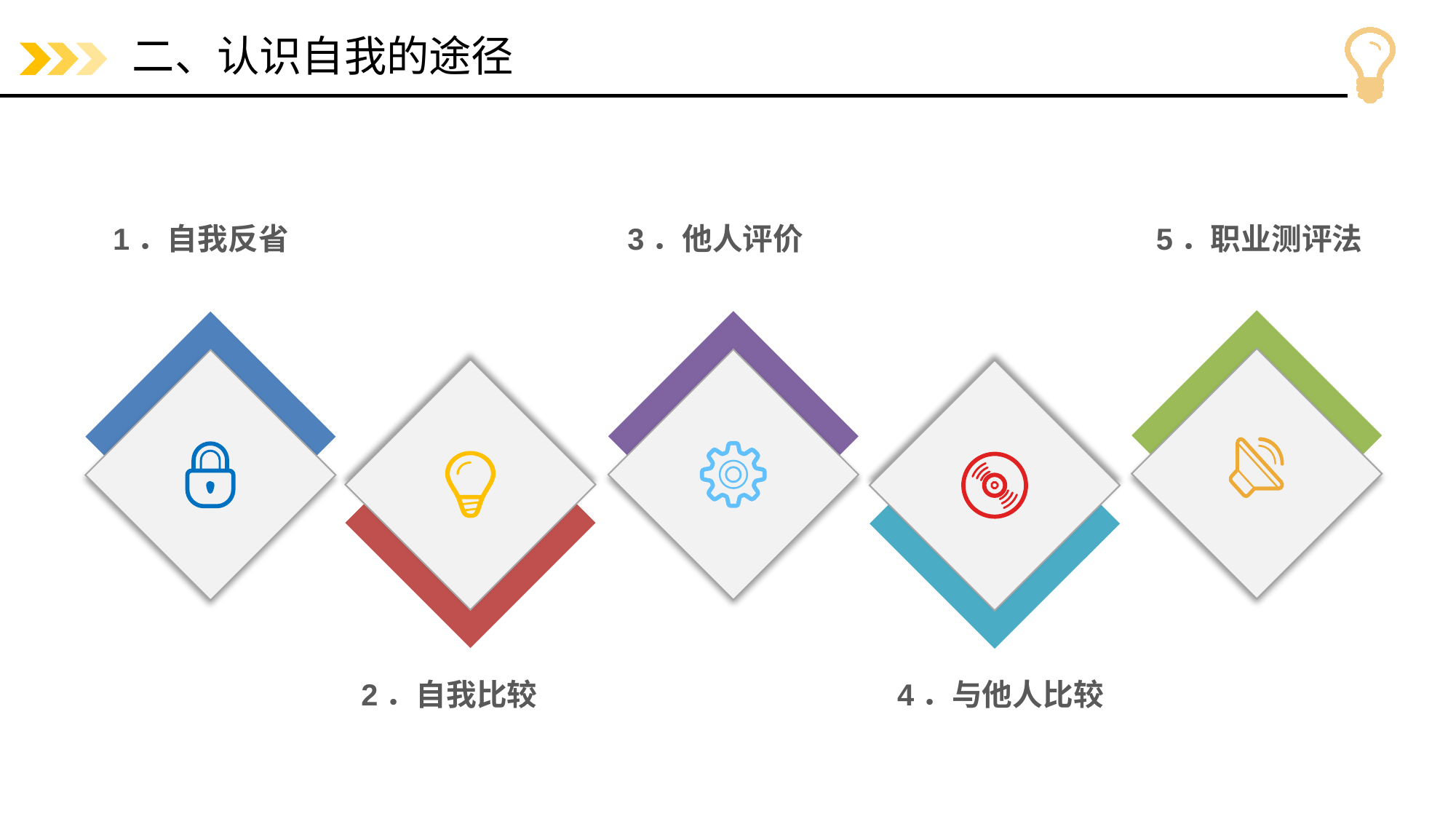

4
# 二、认识自我的途径
1．自我反省
3．他人评价
5．职业测评法

2．自我比较
4．与他人比较